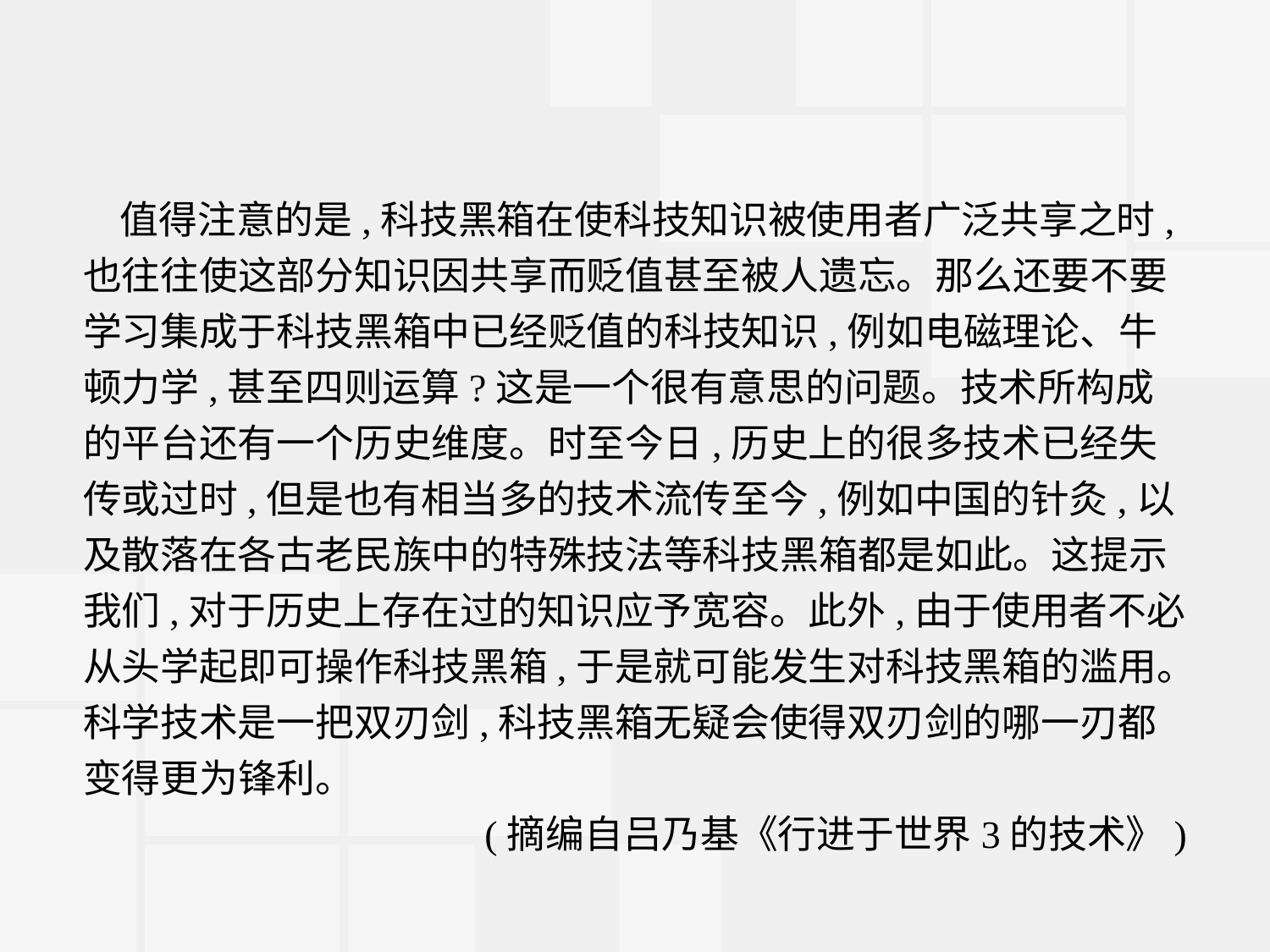

值得注意的是,科技黑箱在使科技知识被使用者广泛共享之时,也往往使这部分知识因共享而贬值甚至被人遗忘。那么还要不要学习集成于科技黑箱中已经贬值的科技知识,例如电磁理论、牛顿力学,甚至四则运算?这是一个很有意思的问题。技术所构成的平台还有一个历史维度。时至今日,历史上的很多技术已经失传或过时,但是也有相当多的技术流传至今,例如中国的针灸,以及散落在各古老民族中的特殊技法等科技黑箱都是如此。这提示我们,对于历史上存在过的知识应予宽容。此外,由于使用者不必从头学起即可操作科技黑箱,于是就可能发生对科技黑箱的滥用。科学技术是一把双刃剑,科技黑箱无疑会使得双刃剑的哪一刃都变得更为锋利。
(摘编自吕乃基《行进于世界3的技术》)